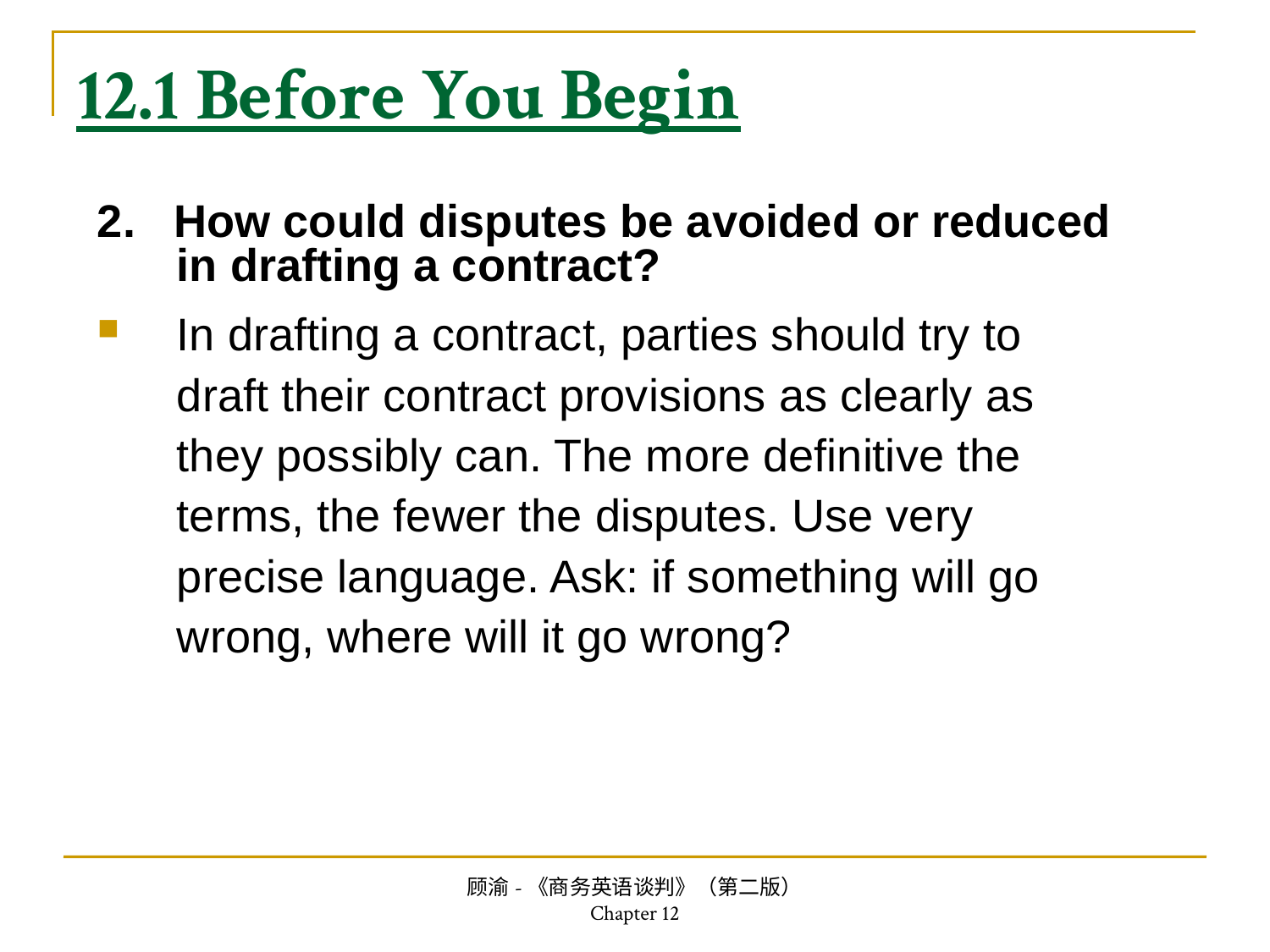

# 12.1 Before You Begin
2.   How could disputes be avoided or reduced in drafting a contract?
In drafting a contract, parties should try to draft their contract provisions as clearly as they possibly can. The more definitive the terms, the fewer the disputes. Use very precise language. Ask: if something will go wrong, where will it go wrong?

6
顾渝-《商务英语谈判》（第二版） Chapter 12